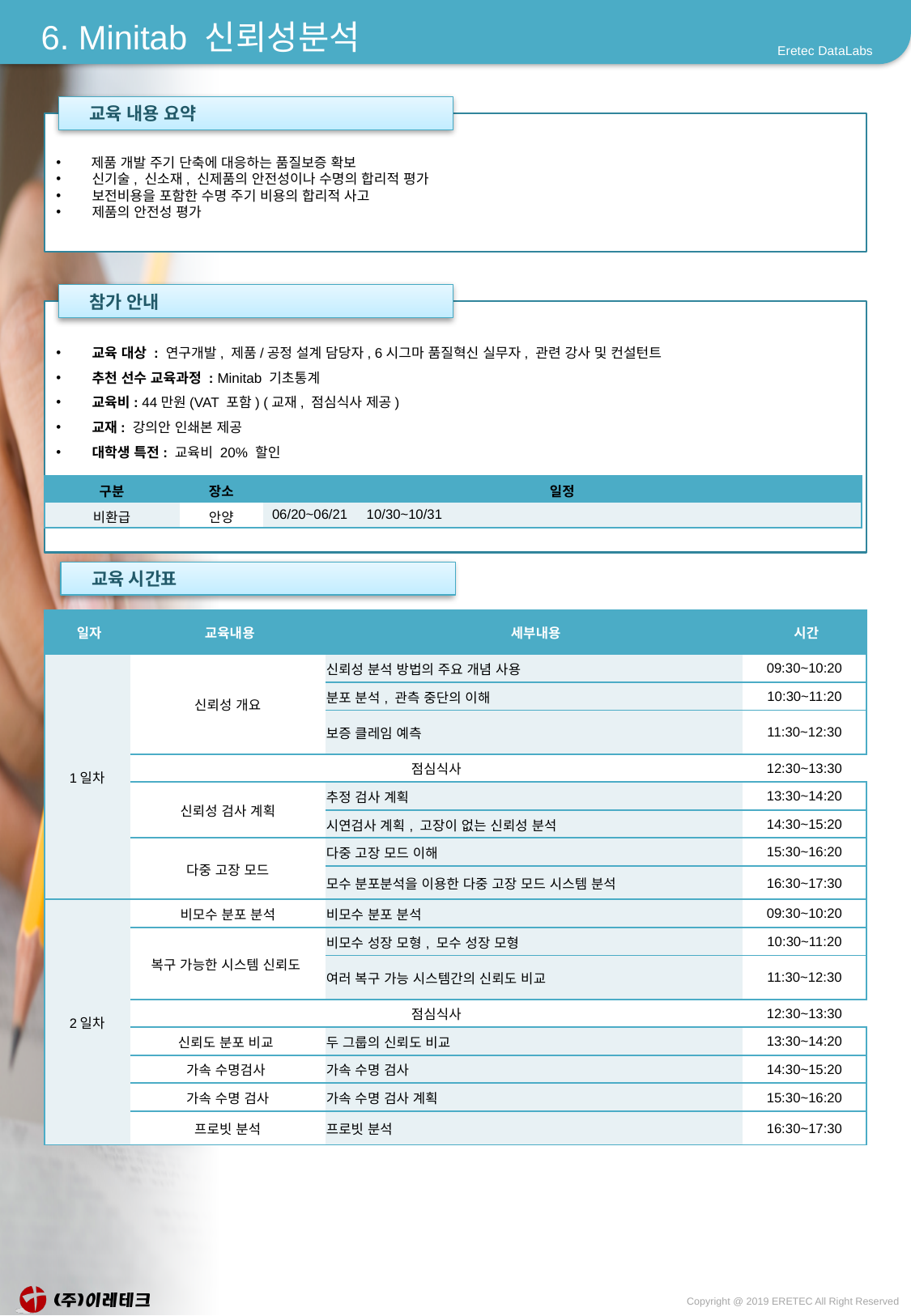

# 6. Minitab 신뢰성분석
   교육 내용 요약

 제품 개발 주기 단축에 대응하는 품질보증 확보
 신기술, 신소재, 신제품의 안전성이나 수명의 합리적 평가
 보전비용을 포함한 수명 주기 비용의 합리적 사고
 제품의 안전성 평가
   참가 안내

 교육 대상 : 연구개발, 제품/공정 설계 담당자, 6시그마 품질혁신 실무자, 관련 강사 및 컨설턴트
 추천 선수 교육과정 : Minitab 기초통계
 교육비: 44만원(VAT 포함) (교재, 점심식사 제공)
 교재: 강의안 인쇄본 제공
 대학생 특전: 교육비 20% 할인
| 구분 | 장소 | 일정 |
| --- | --- | --- |
| 비환급 | 안양 | 06/20~06/21 10/30~10/31 |
   교육 시간표
| 일자 | 교육내용 | 세부내용 | 시간 |
| --- | --- | --- | --- |
| 1일차 | 신뢰성 개요 | 신뢰성 분석 방법의 주요 개념 사용 | 09:30~10:20 |
|  |  | 분포 분석, 관측 중단의 이해 | 10:30~11:20 |
|  |  | 보증 클레임 예측 | 11:30~12:30 |
|  | 점심식사 |  | 12:30~13:30 |
|  | 신뢰성 검사 계획 | 추정 검사 계획 | 13:30~14:20 |
|  |  | 시연검사 계획, 고장이 없는 신뢰성 분석 | 14:30~15:20 |
|  | 다중 고장 모드 | 다중 고장 모드 이해 | 15:30~16:20 |
|  |  | 모수 분포분석을 이용한 다중 고장 모드 시스템 분석 | 16:30~17:30 |
| 2일차 | 비모수 분포 분석 | 비모수 분포 분석 | 09:30~10:20 |
|  | 복구 가능한 시스템 신뢰도 | 비모수 성장 모형, 모수 성장 모형 | 10:30~11:20 |
|  |  | 여러 복구 가능 시스템간의 신뢰도 비교 | 11:30~12:30 |
|  | 점심식사 |  | 12:30~13:30 |
|  | 신뢰도 분포 비교 | 두 그룹의 신뢰도 비교 | 13:30~14:20 |
|  | 가속 수명검사 | 가속 수명 검사 | 14:30~15:20 |
|  | 가속 수명 검사 | 가속 수명 검사 계획 | 15:30~16:20 |
|  | 프로빗 분석 | 프로빗 분석 | 16:30~17:30 |